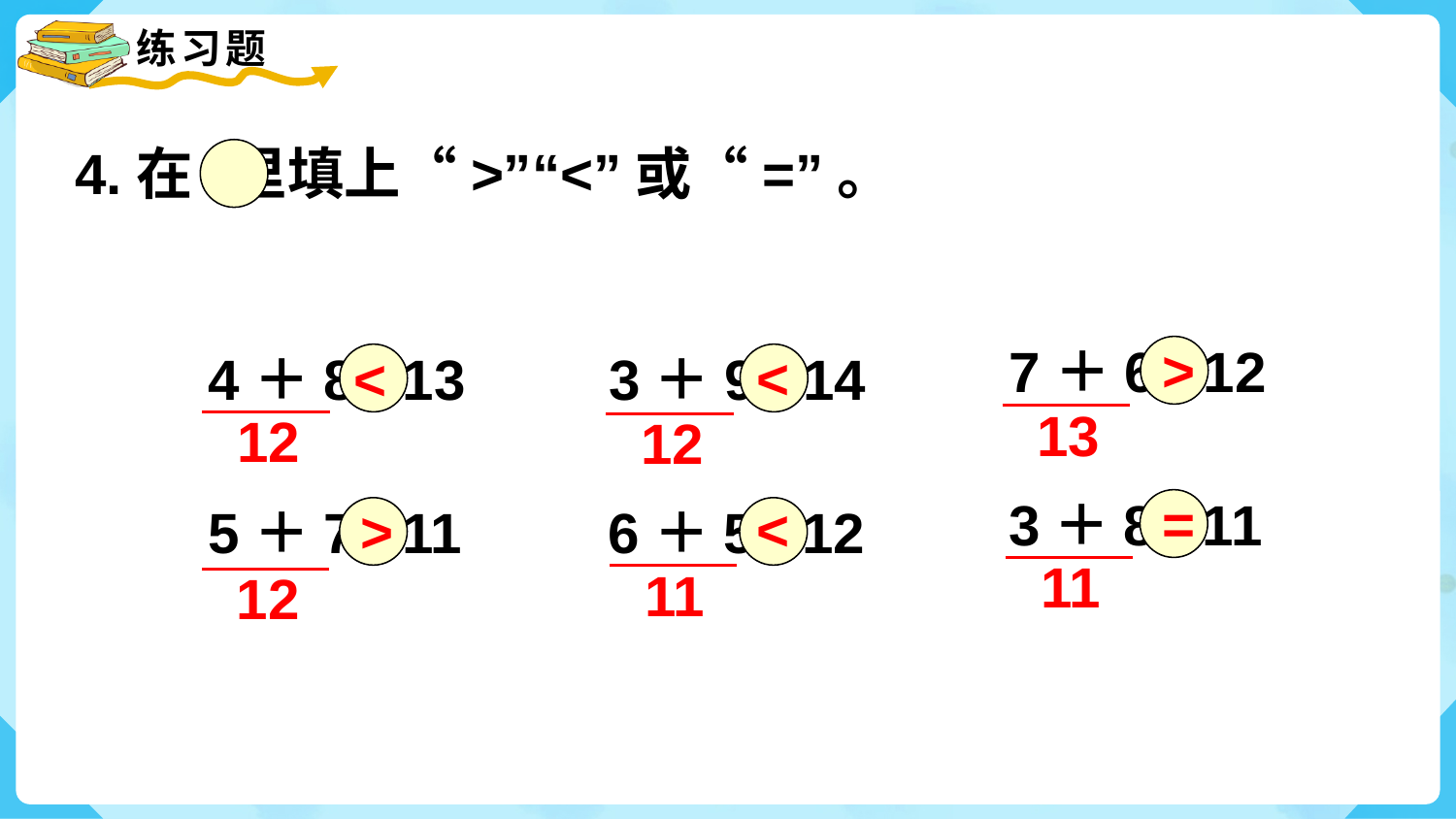

4.在   里填上“>”“<”或“=”。

>
7＋6   12
<
4＋8   13
<
3＋9   14

13
12
12
=
3＋8   11
<
>

5＋7   11
6＋5   12

11
11
12